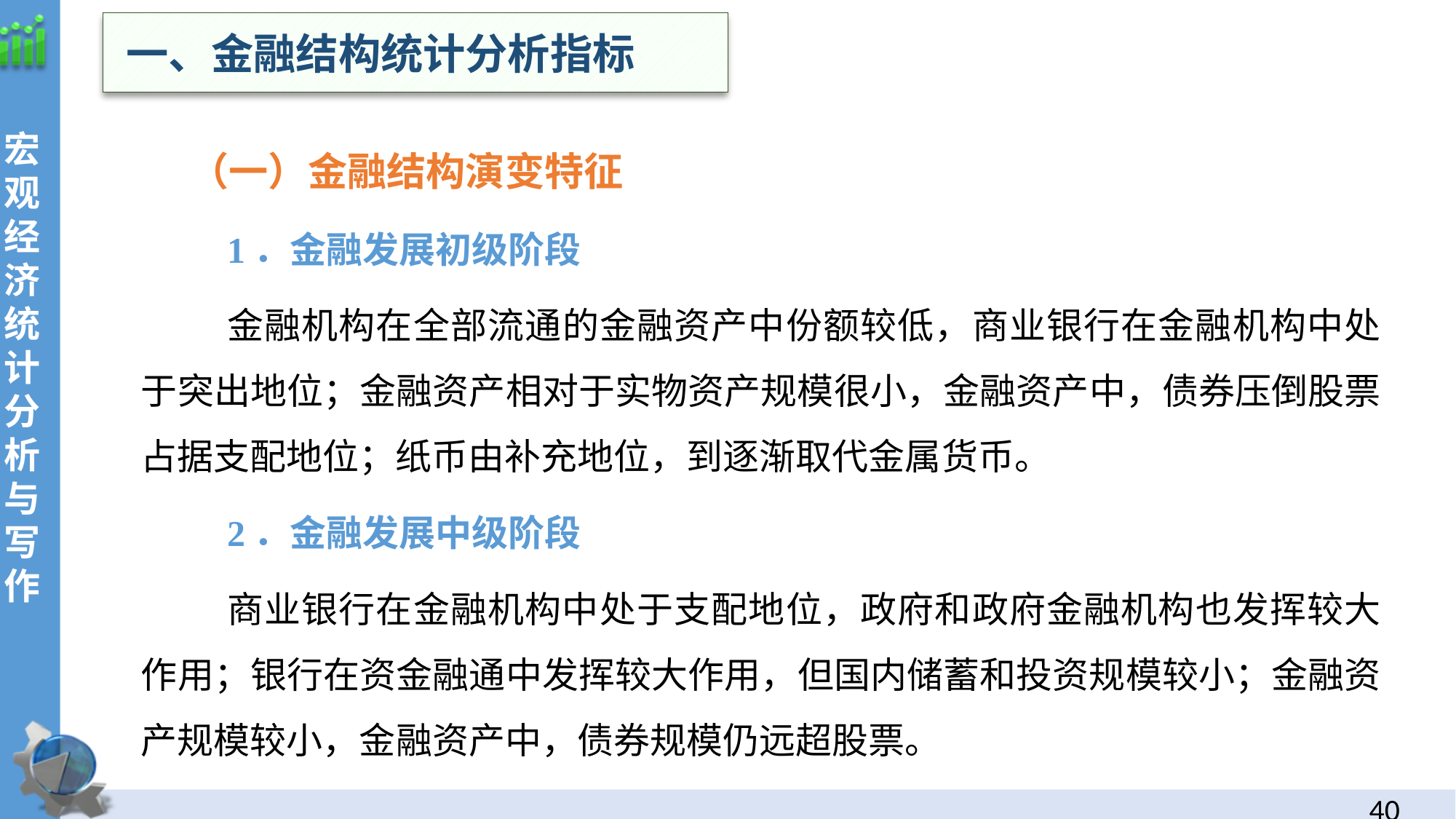

一、金融结构统计分析指标
 （一）金融结构演变特征
1．金融发展初级阶段
金融机构在全部流通的金融资产中份额较低，商业银行在金融机构中处于突出地位；金融资产相对于实物资产规模很小，金融资产中，债券压倒股票占据支配地位；纸币由补充地位，到逐渐取代金属货币。
2．金融发展中级阶段
商业银行在金融机构中处于支配地位，政府和政府金融机构也发挥较大作用；银行在资金融通中发挥较大作用，但国内储蓄和投资规模较小；金融资产规模较小，金融资产中，债券规模仍远超股票。

40